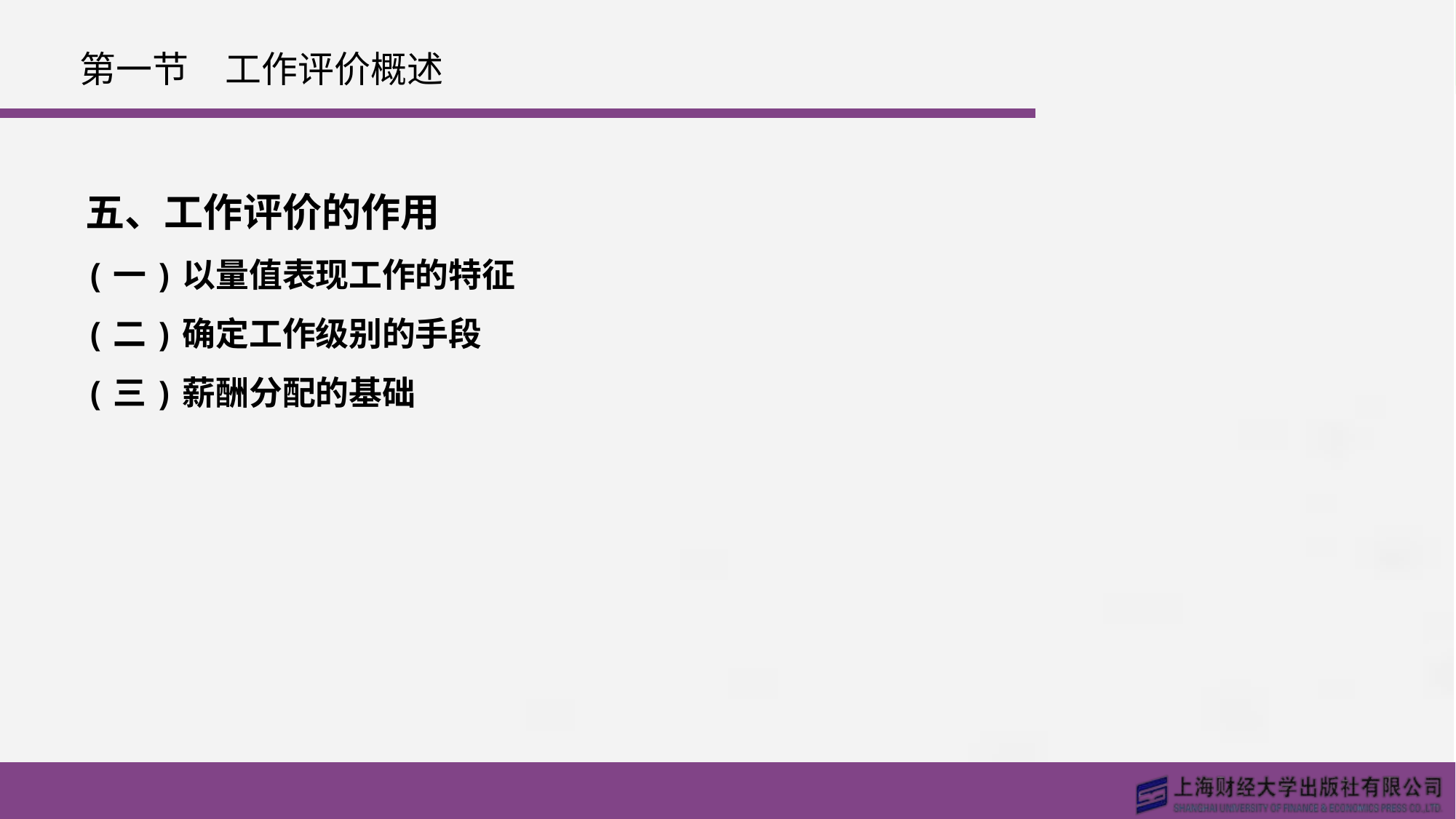

# 第一节　工作评价概述
五、工作评价的作用
(一)以量值表现工作的特征
(二)确定工作级别的手段
(三)薪酬分配的基础